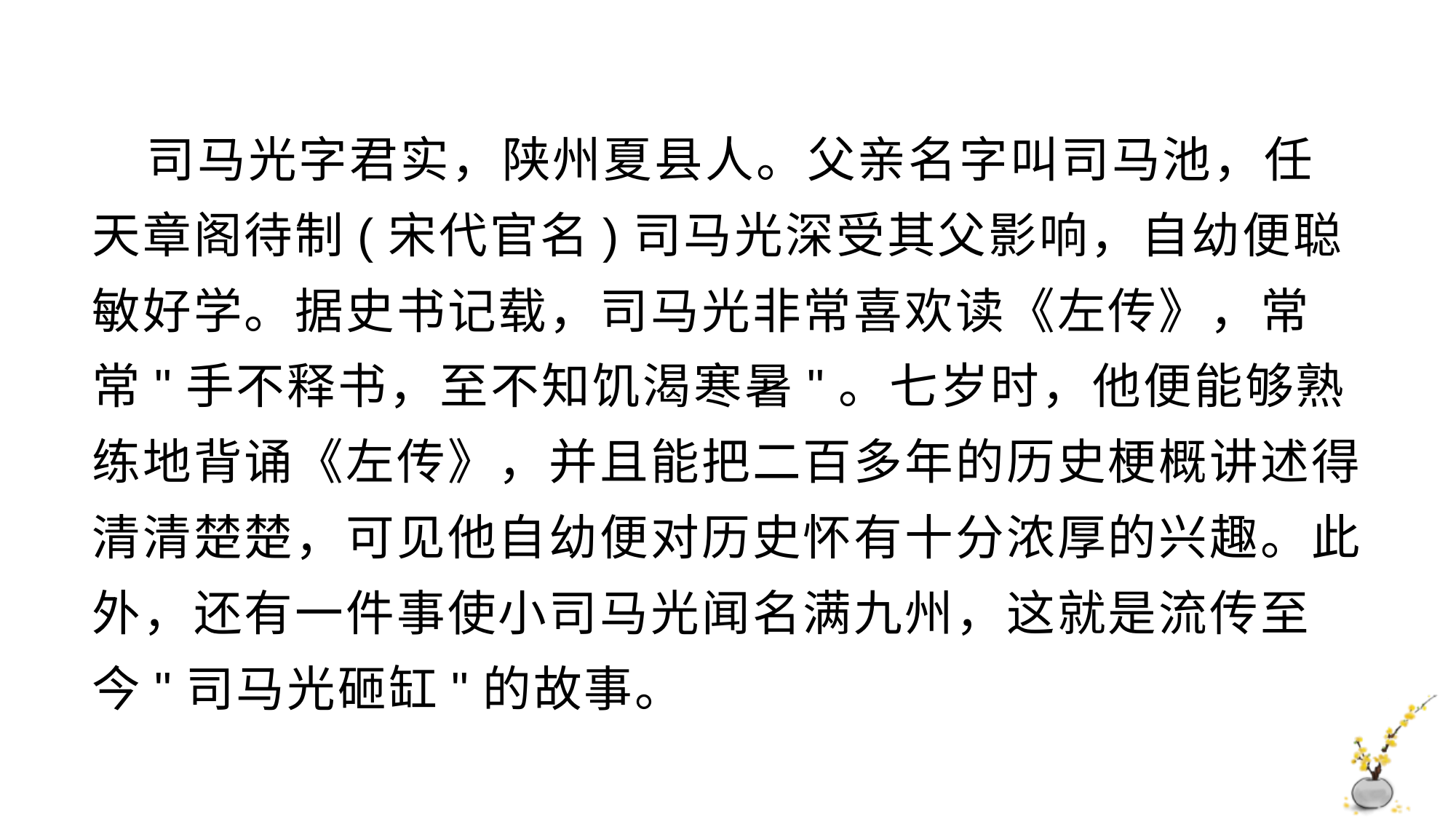

司马光字君实，陕州夏县人。父亲名字叫司马池，任天章阁待制(宋代官名)司马光深受其父影响，自幼便聪敏好学。据史书记载，司马光非常喜欢读《左传》，常常"手不释书，至不知饥渴寒暑"。七岁时，他便能够熟练地背诵《左传》，并且能把二百多年的历史梗概讲述得清清楚楚，可见他自幼便对历史怀有十分浓厚的兴趣。此外，还有一件事使小司马光闻名满九州，这就是流传至今"司马光砸缸"的故事。